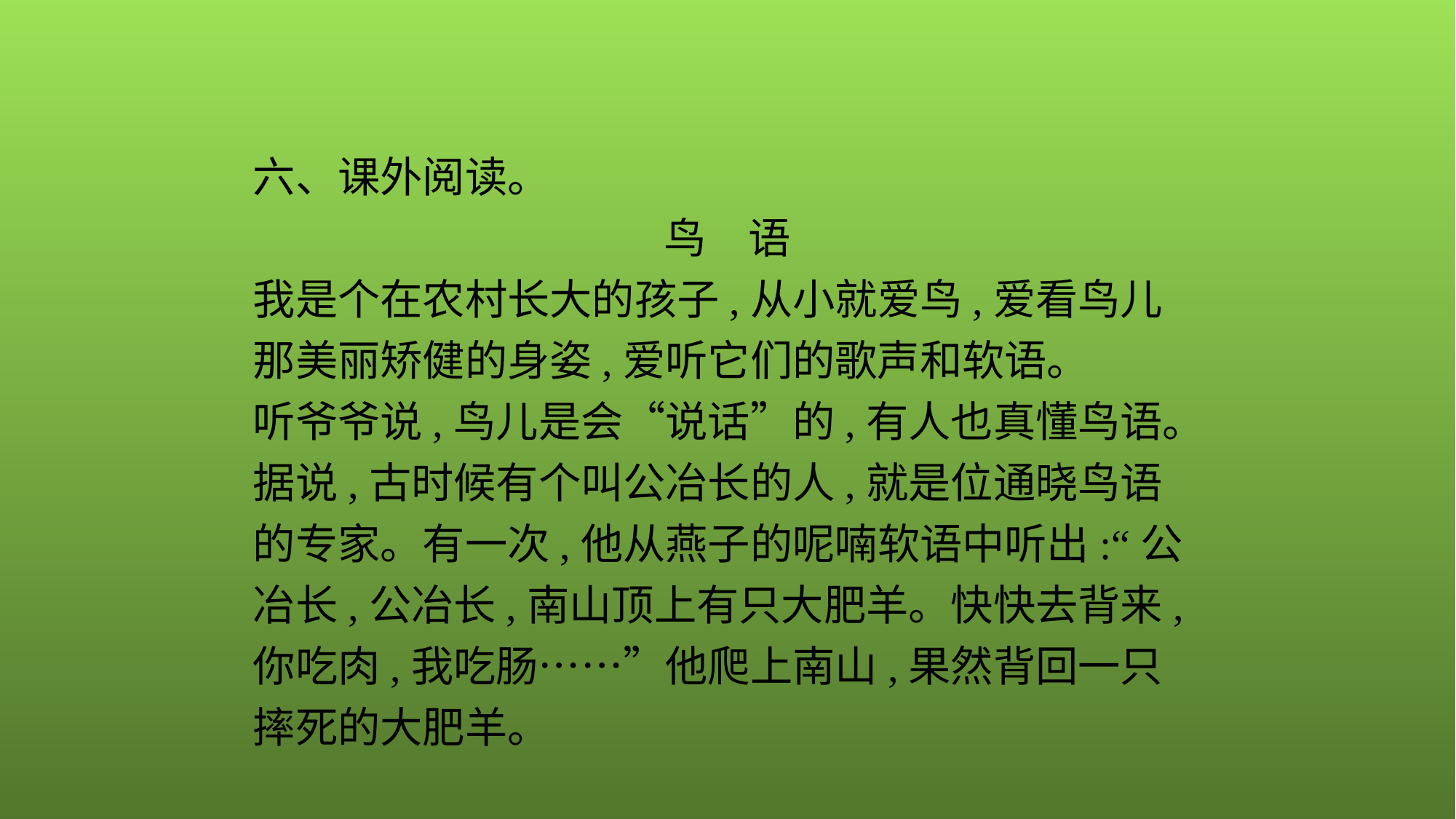

六、课外阅读。
鸟　语
我是个在农村长大的孩子,从小就爱鸟,爱看鸟儿那美丽矫健的身姿,爱听它们的歌声和软语。
听爷爷说,鸟儿是会“说话”的,有人也真懂鸟语。据说,古时候有个叫公冶长的人,就是位通晓鸟语的专家。有一次,他从燕子的呢喃软语中听出:“公冶长,公冶长,南山顶上有只大肥羊。快快去背来,你吃肉,我吃肠……”他爬上南山,果然背回一只摔死的大肥羊。